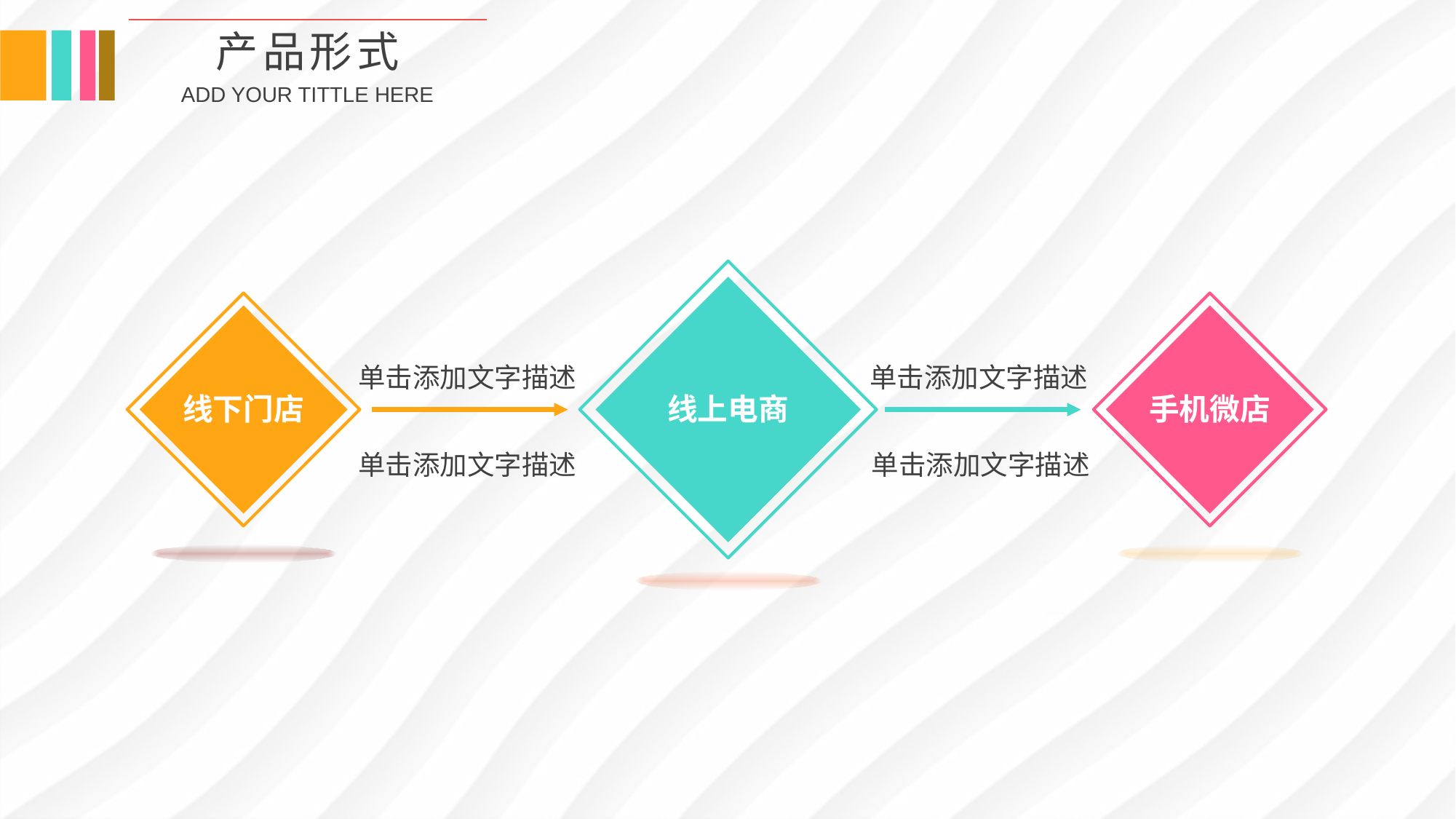

0
产品形式
ADD YOUR TITTLE HERE

单击添加文字描述
单击添加文字描述
线下门店
线上电商
手机微店
单击添加文字描述
单击添加文字描述